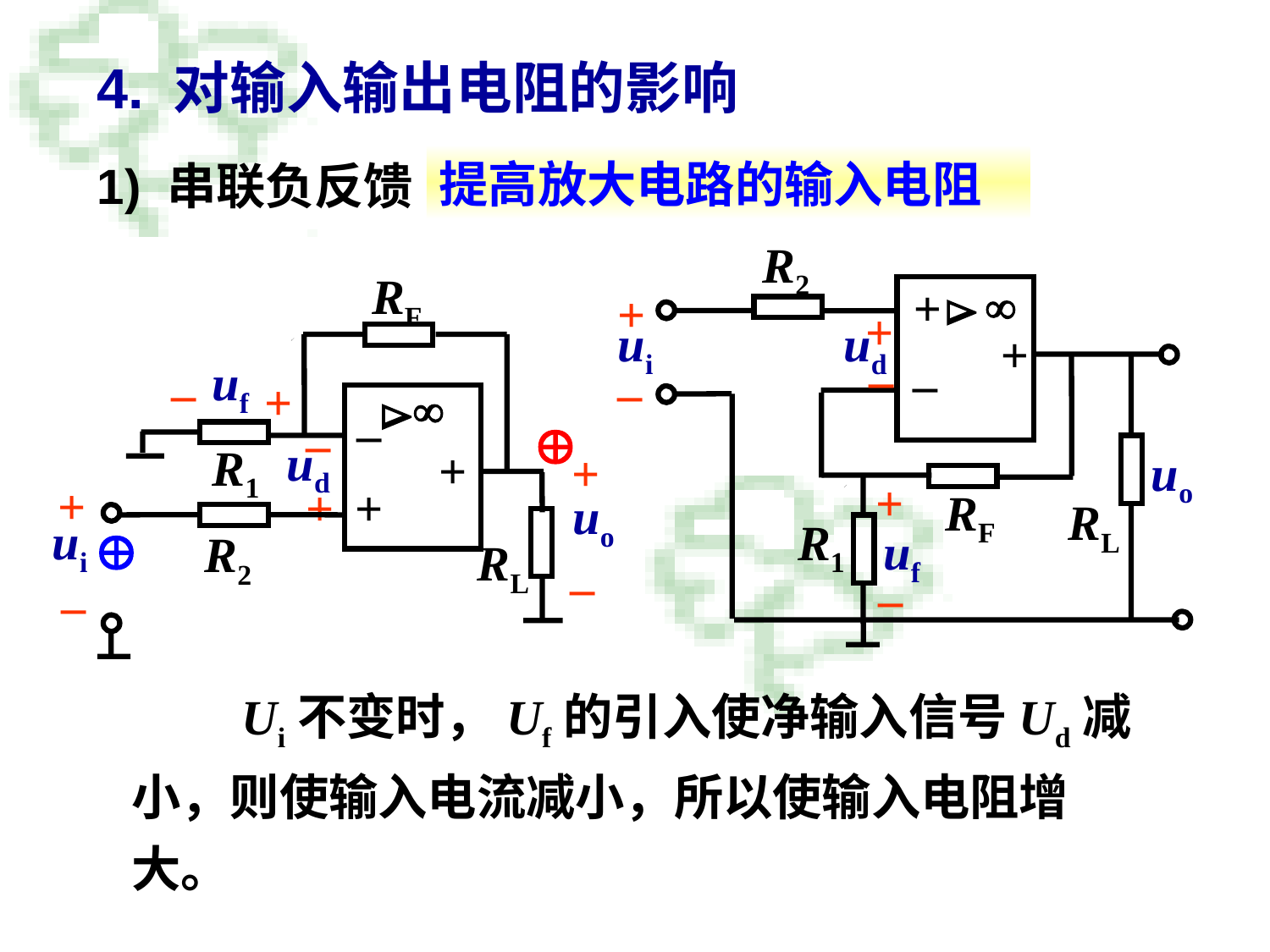

4. 对输入输出电阻的影响
提高放大电路的输入电阻
1) 串联负反馈
R2
∞

+
+
Δ
+

ui
ud

+
–

–

–

uo

+

RF

RL

R1
uf

–

RF

∞
Δ

–
+

+

R1

+

–

+
uo
ui

R2
RL
–

uf
–
+
–
ud
+
⊕
⊕
         Ui不变时，Uf的引入使净输入信号Ud减小，则使输入电流减小，所以使输入电阻增大。